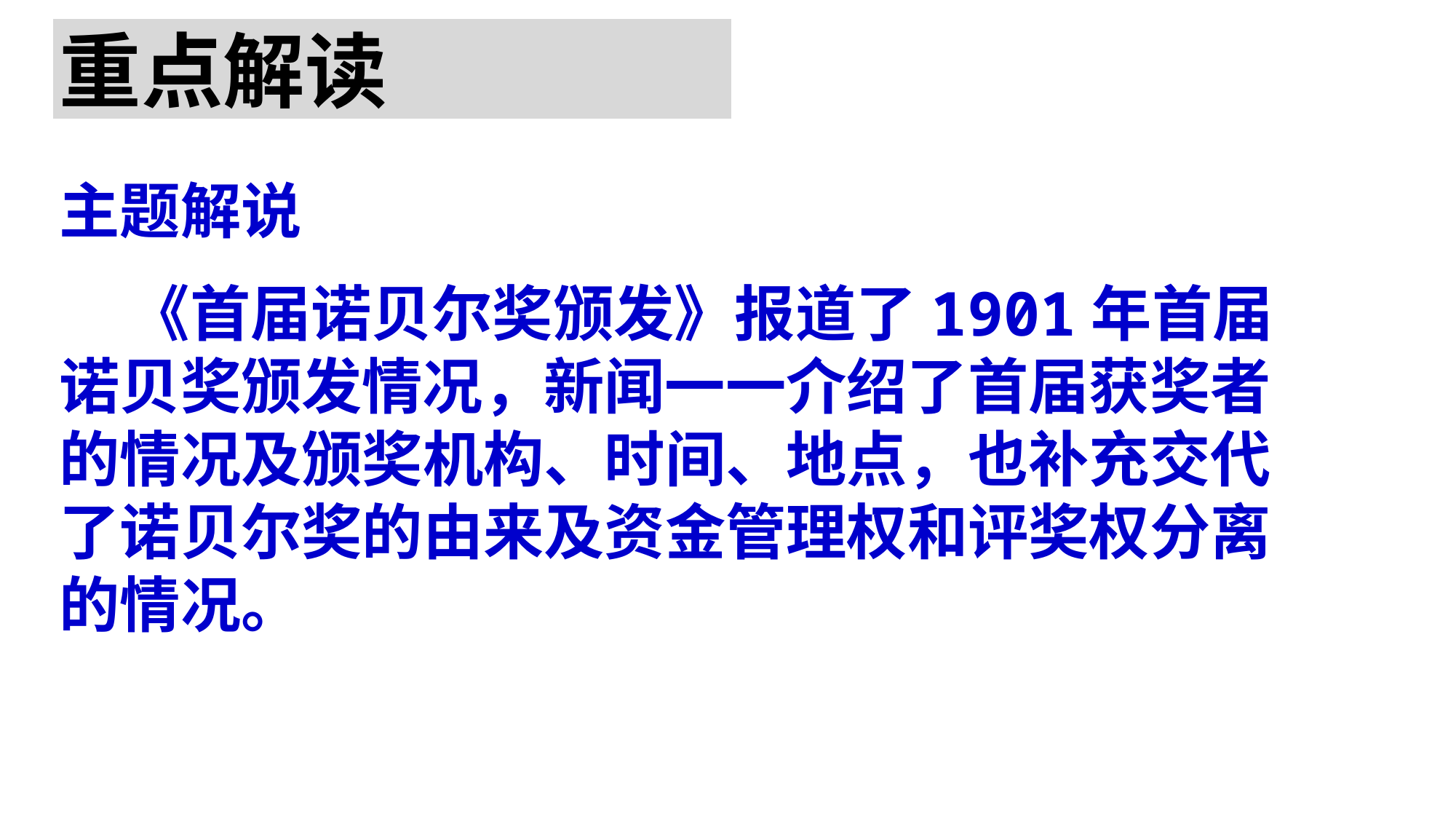

重点解读
主题解说
    《首届诺贝尔奖颁发》报道了1901年首届诺贝奖颁发情况，新闻一一介绍了首届获奖者的情况及颁奖机构、时间、地点，也补充交代了诺贝尔奖的由来及资金管理权和评奖权分离的情况。